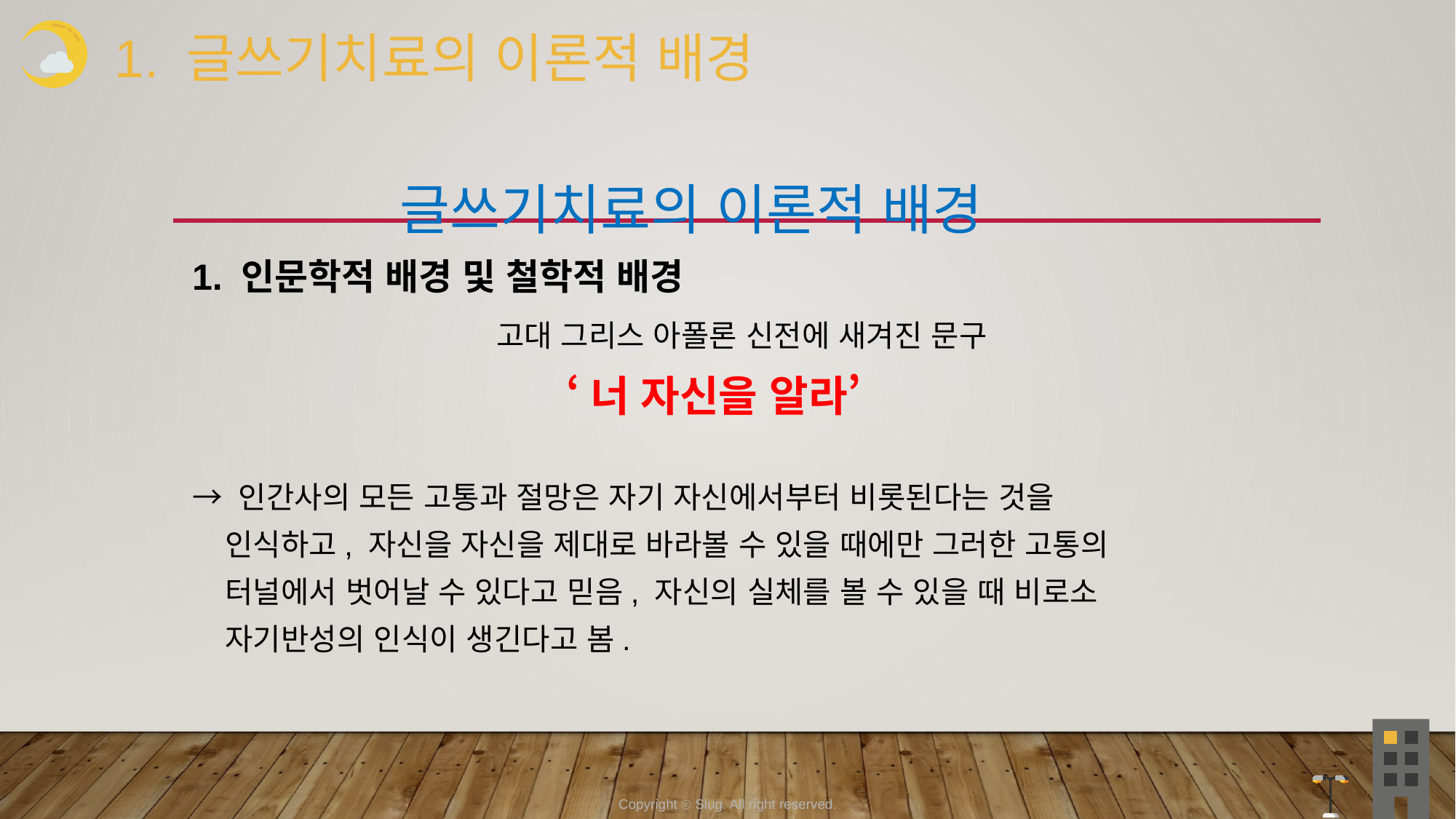

1. 글쓰기치료의 이론적 배경

                글쓰기치료의 이론적 배경
1. 인문학적 배경 및 철학적 배경
                             고대 그리스 아폴론 신전에 새겨진 문구
‘너 자신을 알라’

→ 인간사의 모든 고통과 절망은 자기 자신에서부터 비롯된다는 것을
   인식하고, 자신을 자신을 제대로 바라볼 수 있을 때에만 그러한 고통의
   터널에서 벗어날 수 있다고 믿음, 자신의 실체를 볼 수 있을 때 비로소
   자기반성의 인식이 생긴다고 봄.

Copyright ⓒ Slug. All right reserved.